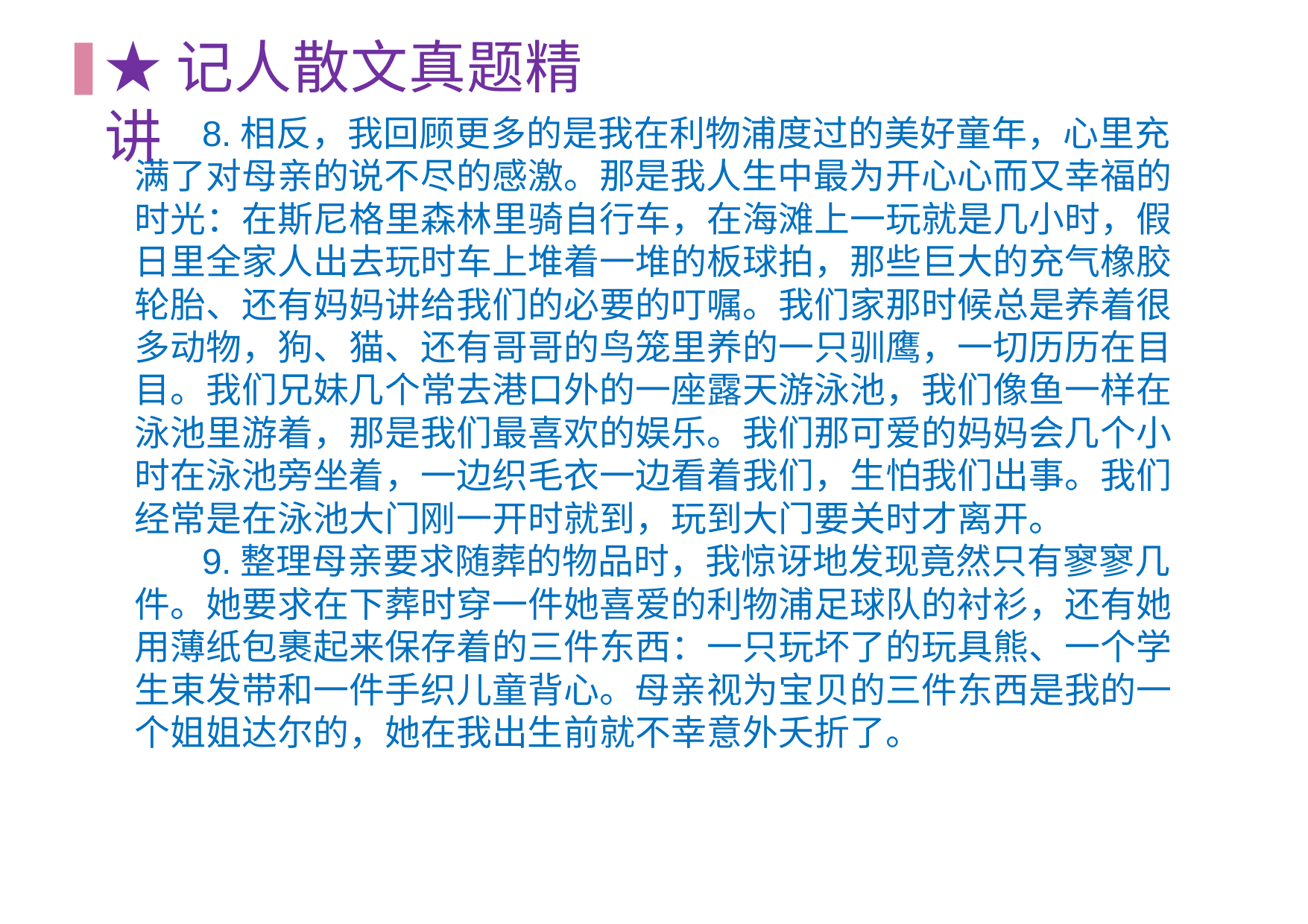

# ★记人散文真题精讲

8.相反，我回顾更多的是我在利物浦度过的美好童年，⼼⾥充满了对母亲的说不尽的感激。那是我人生中最为开心⼼⽽⼜幸福的时光：在斯尼格里森林里骑自行车，在海滩上一玩就是几小时，假日里全家人出去玩时车上堆着一堆的板球拍，那些巨大的充气橡胶轮胎、还有妈妈讲给我们的必要的叮嘱。我们家那时候总是养着很多动物，狗、猫、还有哥哥的鸟笼里养的一只驯鹰，一切历历在目⽬。我们兄妹几个常去港口外的一座露天游泳池，我们像鱼一样在泳池里游着，那是我们最喜欢的娱乐。我们那可爱的妈妈会几个小时在泳池旁坐着，一边织毛衣一边看着我们，生怕我们出事。我们经常是在泳池大门刚⼀开时就到，玩到大门要关时才离开。
9.整理母亲要求随葬的物品时，我惊讶地发现竟然只有寥寥几件。她要求在下葬时穿一件她喜爱的利物浦足球队的衬衫，还有她用薄纸包裹起来保存着的三件东西：一只玩坏了的玩具熊、一个学生束发带和一件手织儿童背心。母亲视为宝贝的三件东西是我的一个姐姐达尔的，她在我出生前就不幸意外夭折了。